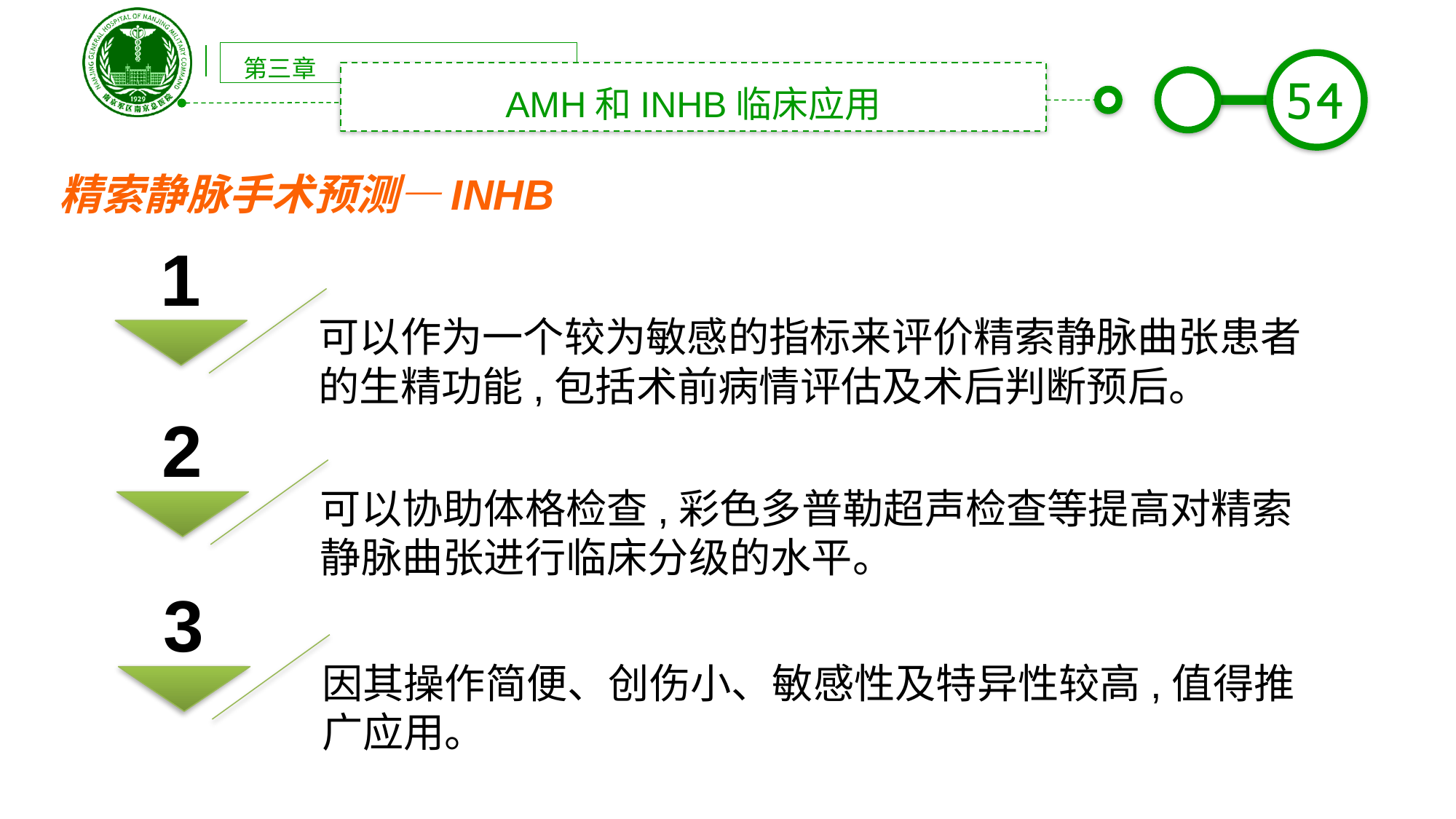

第三章
AMH和INHB临床应用
精索静脉手术预测—INHB
1
可以作为一个较为敏感的指标来评价精索静脉曲张患者
的生精功能,包括术前病情评估及术后判断预后。

2
可以协助体格检查,彩色多普勒超声检查等提高对精索
静脉曲张进行临床分级的水平。

3
因其操作简便、创伤小、敏感性及特异性较高,值得推
广应用。